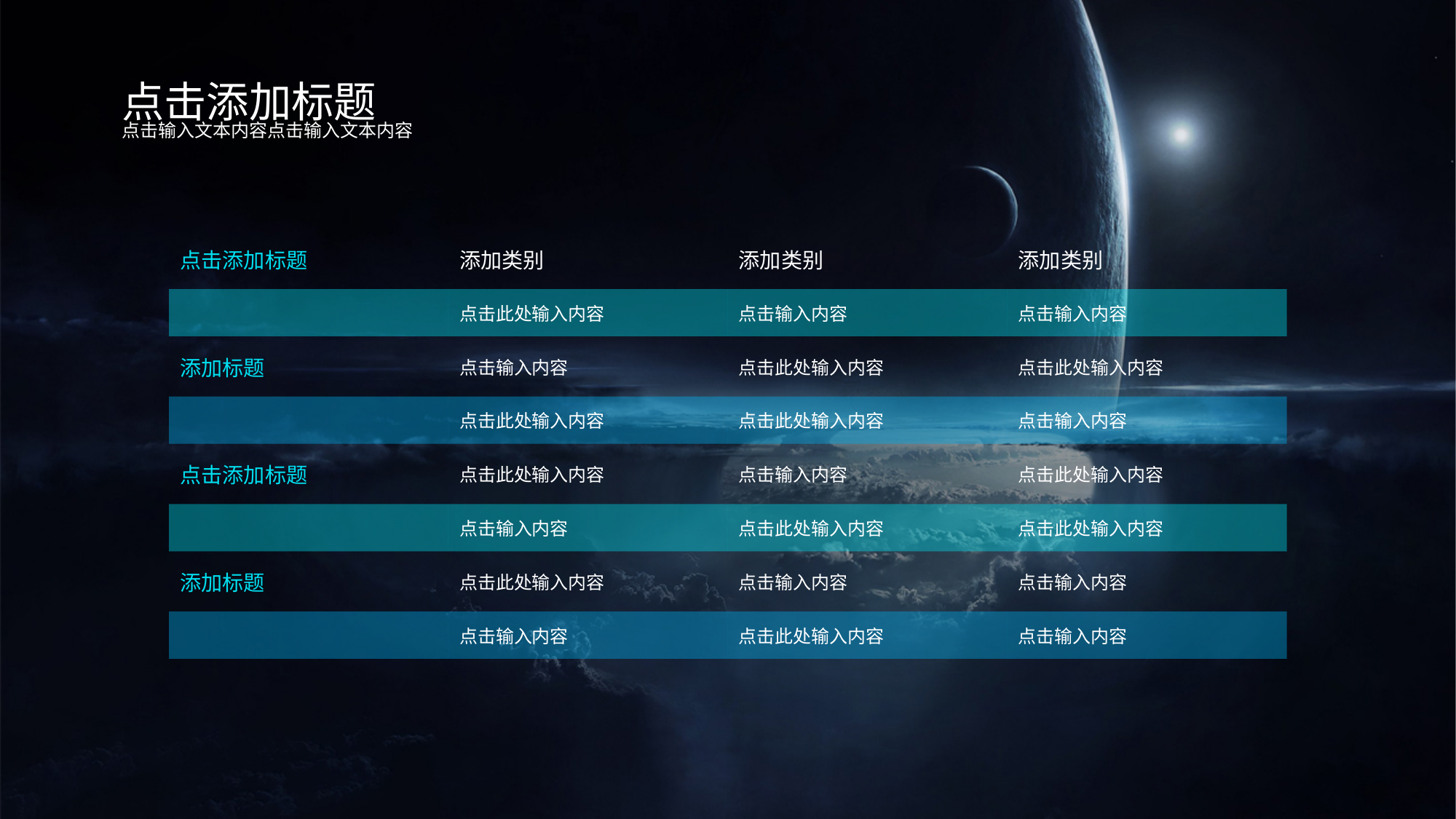

点击添加标题
点击输入文本内容点击输入文本内容
| 点击添加标题 | 添加类别 | 添加类别 | 添加类别 |
| --- | --- | --- | --- |
|  | 点击此处输入内容 | 点击输入内容 | 点击输入内容 |
| 添加标题 | 点击输入内容 | 点击此处输入内容 | 点击此处输入内容 |
|  | 点击此处输入内容 | 点击此处输入内容 | 点击输入内容 |
| 点击添加标题 | 点击此处输入内容 | 点击输入内容 | 点击此处输入内容 |
|  | 点击输入内容 | 点击此处输入内容 | 点击此处输入内容 |
| 添加标题 | 点击此处输入内容 | 点击输入内容 | 点击输入内容 |
|  | 点击输入内容 | 点击此处输入内容 | 点击输入内容 |